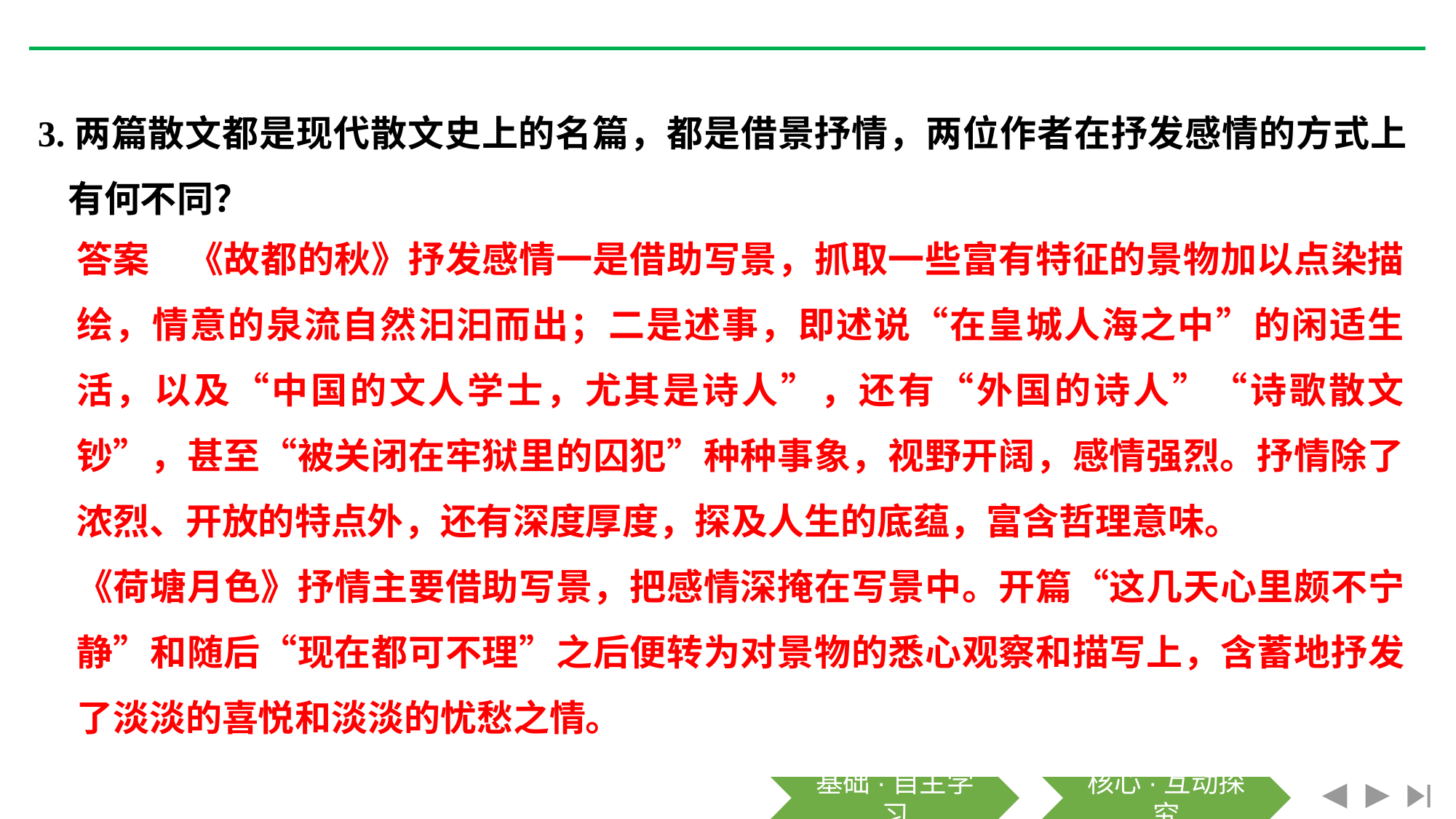

3.两篇散文都是现代散文史上的名篇，都是借景抒情，两位作者在抒发感情的方式上有何不同？
答案　《故都的秋》抒发感情一是借助写景，抓取一些富有特征的景物加以点染描绘，情意的泉流自然汩汩而出；二是述事，即述说“在皇城人海之中”的闲适生活，以及“中国的文人学士，尤其是诗人”，还有“外国的诗人”“诗歌散文钞”，甚至“被关闭在牢狱里的囚犯”种种事象，视野开阔，感情强烈。抒情除了浓烈、开放的特点外，还有深度厚度，探及人生的底蕴，富含哲理意味。
《荷塘月色》抒情主要借助写景，把感情深掩在写景中。开篇“这几天心里颇不宁静”和随后“现在都可不理”之后便转为对景物的悉心观察和描写上，含蓄地抒发了淡淡的喜悦和淡淡的忧愁之情。